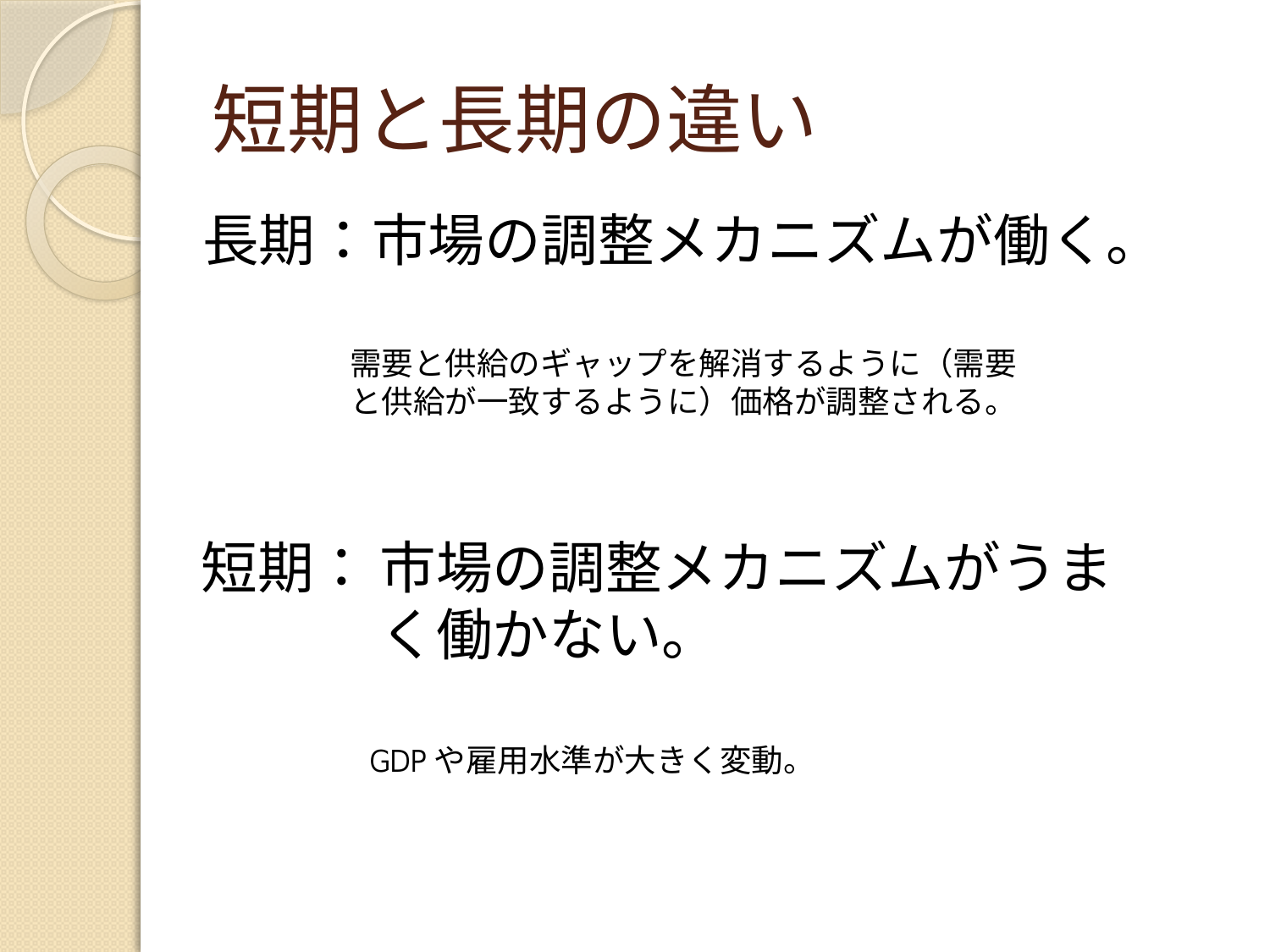

# 短期と長期の違い
長期：市場の調整メカニズムが働く。
需要と供給のギャップを解消するように（需要と供給が一致するように）価格が調整される。

短期：
市場の調整メカニズムがうまく働かない。
GDPや雇用水準が大きく変動。